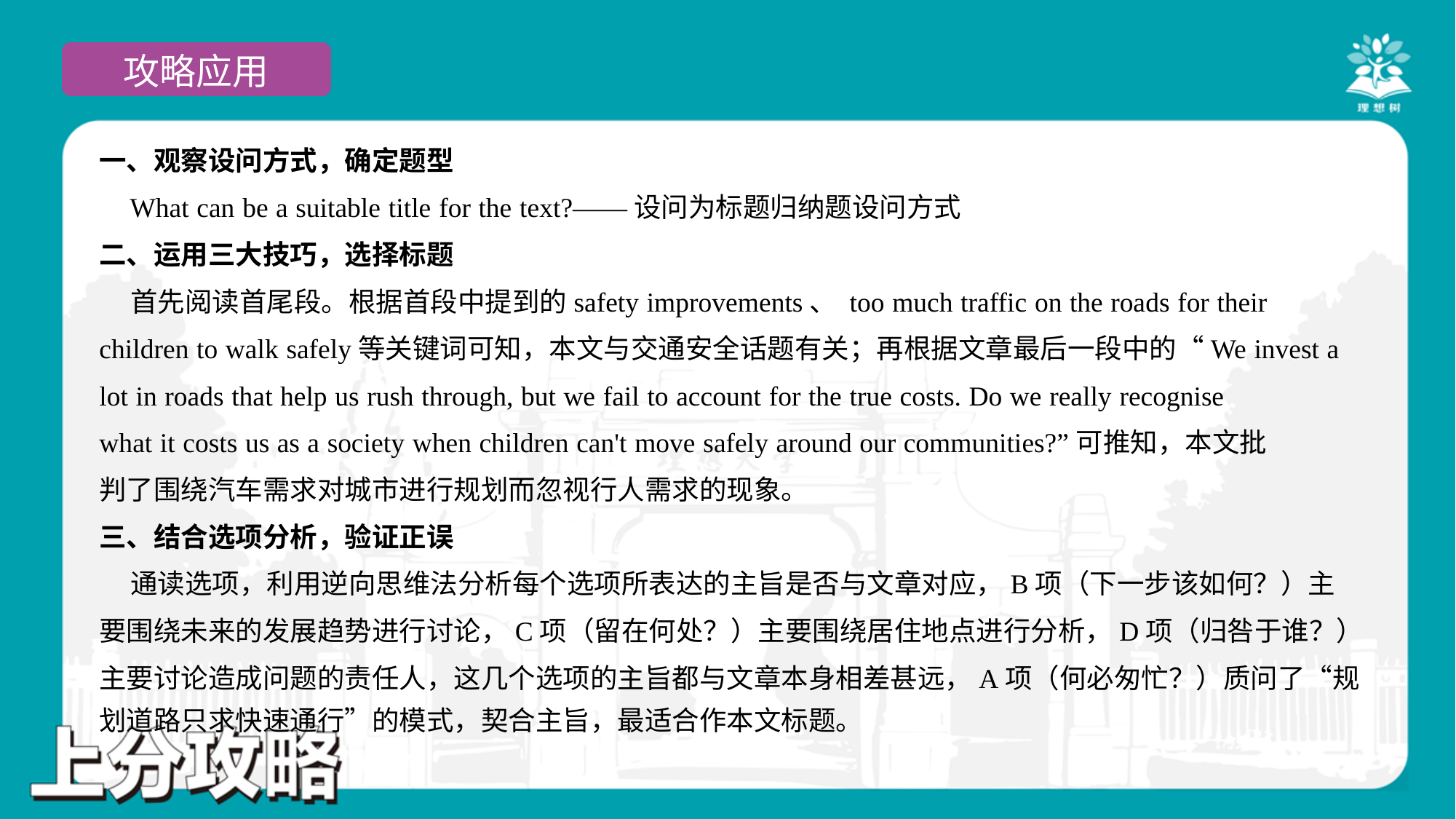

一、观察设问方式，确定题型
    What can be a suitable title for the text?——设问为标题归纳题设问方式
二、运用三大技巧，选择标题
    首先阅读首尾段。根据首段中提到的safety improvements、 too much traffic on the roads for their
children to walk safely等关键词可知，本文与交通安全话题有关；再根据文章最后一段中的“We invest a
lot in roads that help us rush through, but we fail to account for the true costs. Do we really recognise
what it costs us as a society when children can't move safely around our communities?”可推知，本文批
判了围绕汽车需求对城市进行规划而忽视行人需求的现象。
三、结合选项分析，验证正误
    通读选项，利用逆向思维法分析每个选项所表达的主旨是否与文章对应，B项（下一步该如何？）主
要围绕未来的发展趋势进行讨论，C项（留在何处？）主要围绕居住地点进行分析，D项（归咎于谁？）
主要讨论造成问题的责任人，这几个选项的主旨都与文章本身相差甚远，A项（何必匆忙？）质问了“规
划道路只求快速通行”的模式，契合主旨，最适合作本文标题。